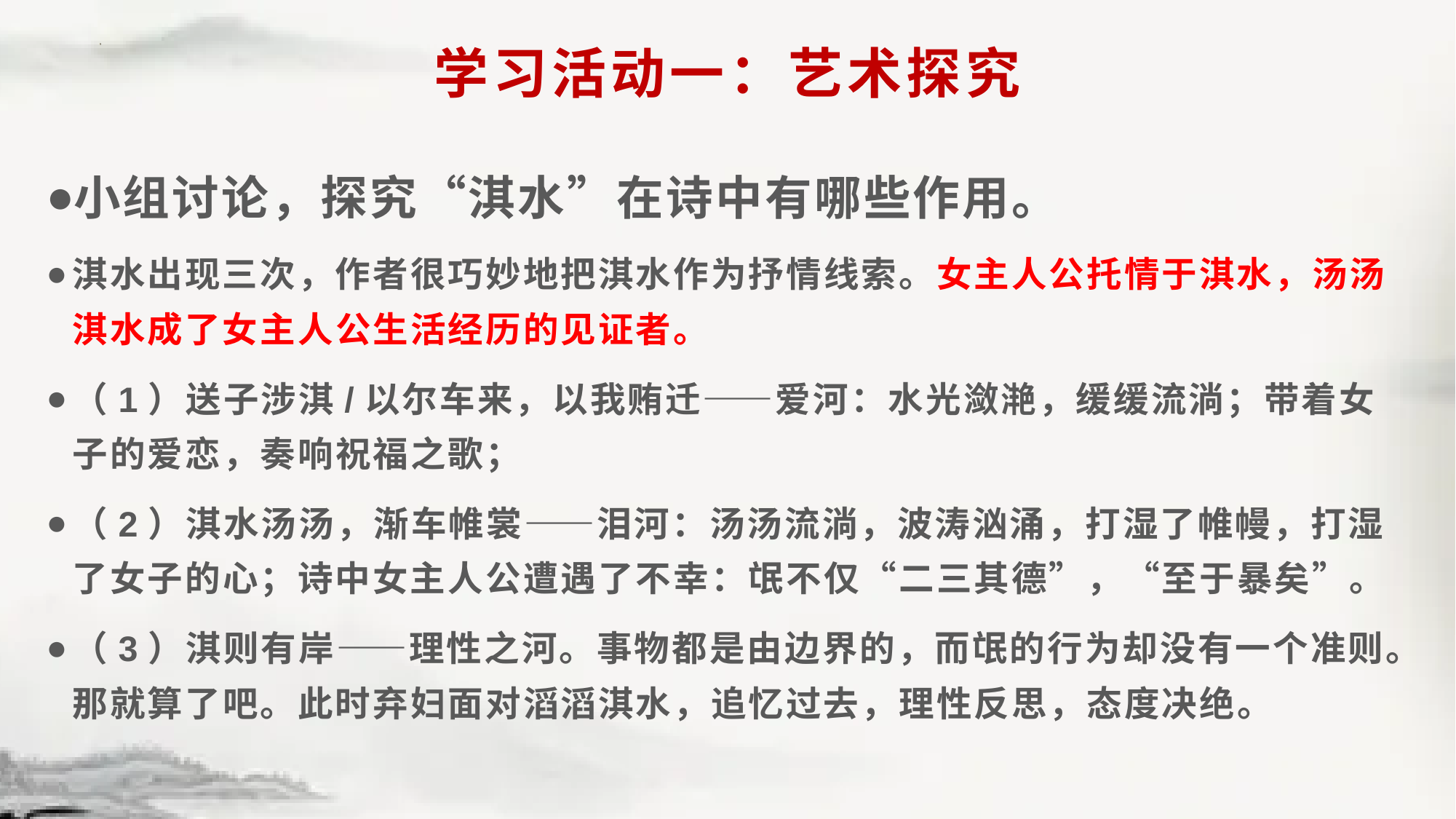

# 学习活动一：艺术探究
小组讨论，探究“淇水”在诗中有哪些作用。
淇水出现三次，作者很巧妙地把淇水作为抒情线索。女主人公托情于淇水，汤汤淇水成了女主人公生活经历的见证者。
（1）送子涉淇/以尔车来，以我贿迁——爱河：水光潋滟，缓缓流淌；带着女子的爱恋，奏响祝福之歌；
（2）淇水汤汤，渐车帷裳——泪河：汤汤流淌，波涛汹涌，打湿了帷幔，打湿了女子的心；诗中女主人公遭遇了不幸：氓不仅“二三其德”，“至于暴矣”。
（3）淇则有岸——理性之河。事物都是由边界的，而氓的行为却没有一个准则。那就算了吧。此时弃妇面对滔滔淇水，追忆过去，理性反思，态度决绝。